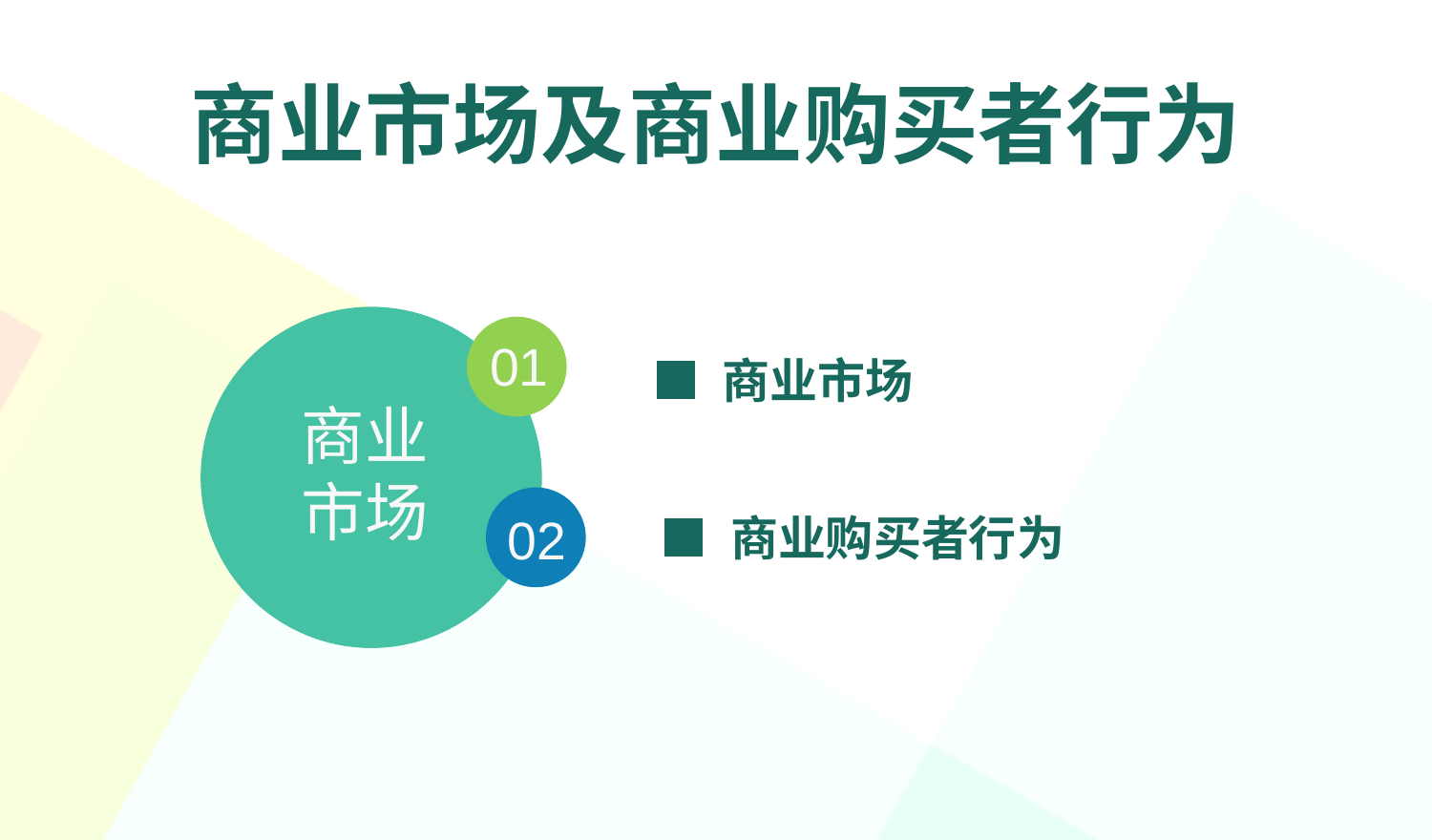

商业市场及商业购买者行为

01
■ 商业市场
商业
市场

02
■ 商业购买者行为